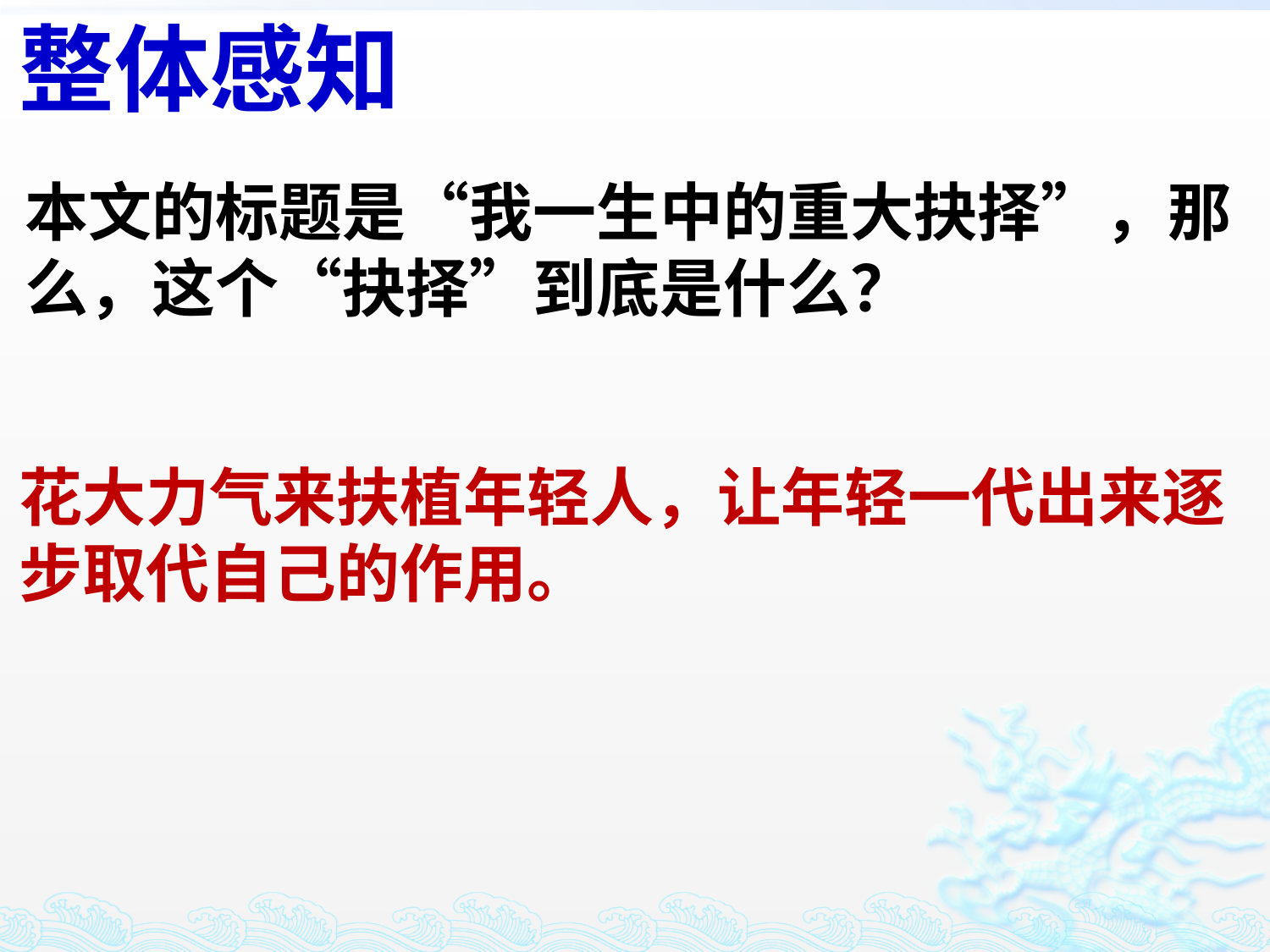

整体感知
本文的标题是“我一生中的重大抉择”，那么，这个“抉择”到底是什么？
花大力气来扶植年轻人，让年轻一代出来逐步取代自己的作用。